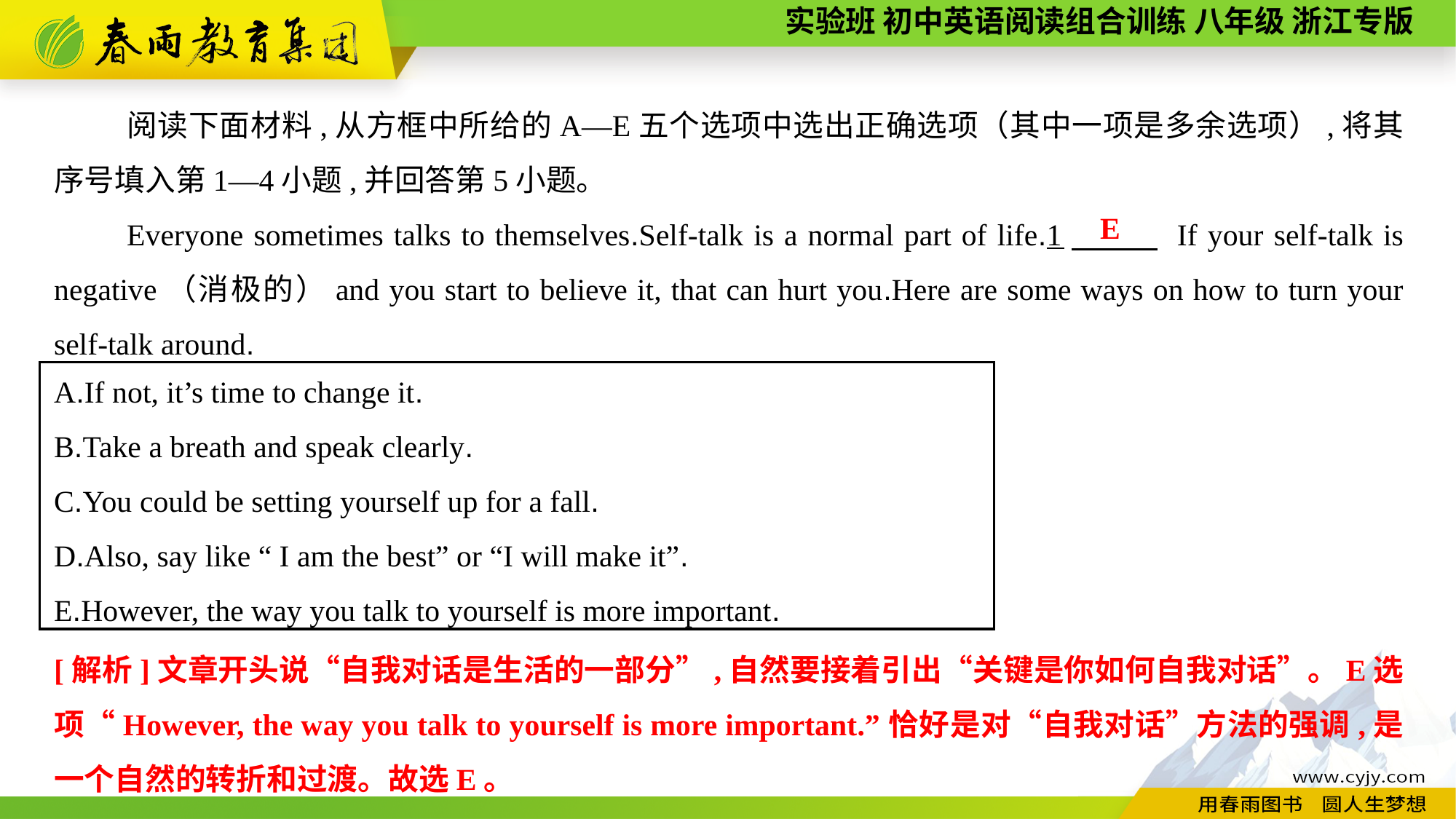

阅读下面材料,从方框中所给的A—E五个选项中选出正确选项（其中一项是多余选项）,将其序号填入第1—4小题,并回答第5小题。
Everyone sometimes talks to themselves.Self-talk is a normal part of life.1　       If your self-talk is negative（消极的）and you start to believe it, that can hurt you.Here are some ways on how to turn your self-talk around.
E
A.If not, it’s time to change it.
B.Take a breath and speak clearly.
C.You could be setting yourself up for a fall.
D.Also, say like “ I am the best” or “I will make it”.
E.However, the way you talk to yourself is more important.

[解析]文章开头说“自我对话是生活的一部分”,自然要接着引出“关键是你如何自我对话”。E选项“However, the way you talk to yourself is more important.”恰好是对“自我对话”方法的强调,是一个自然的转折和过渡。故选E。